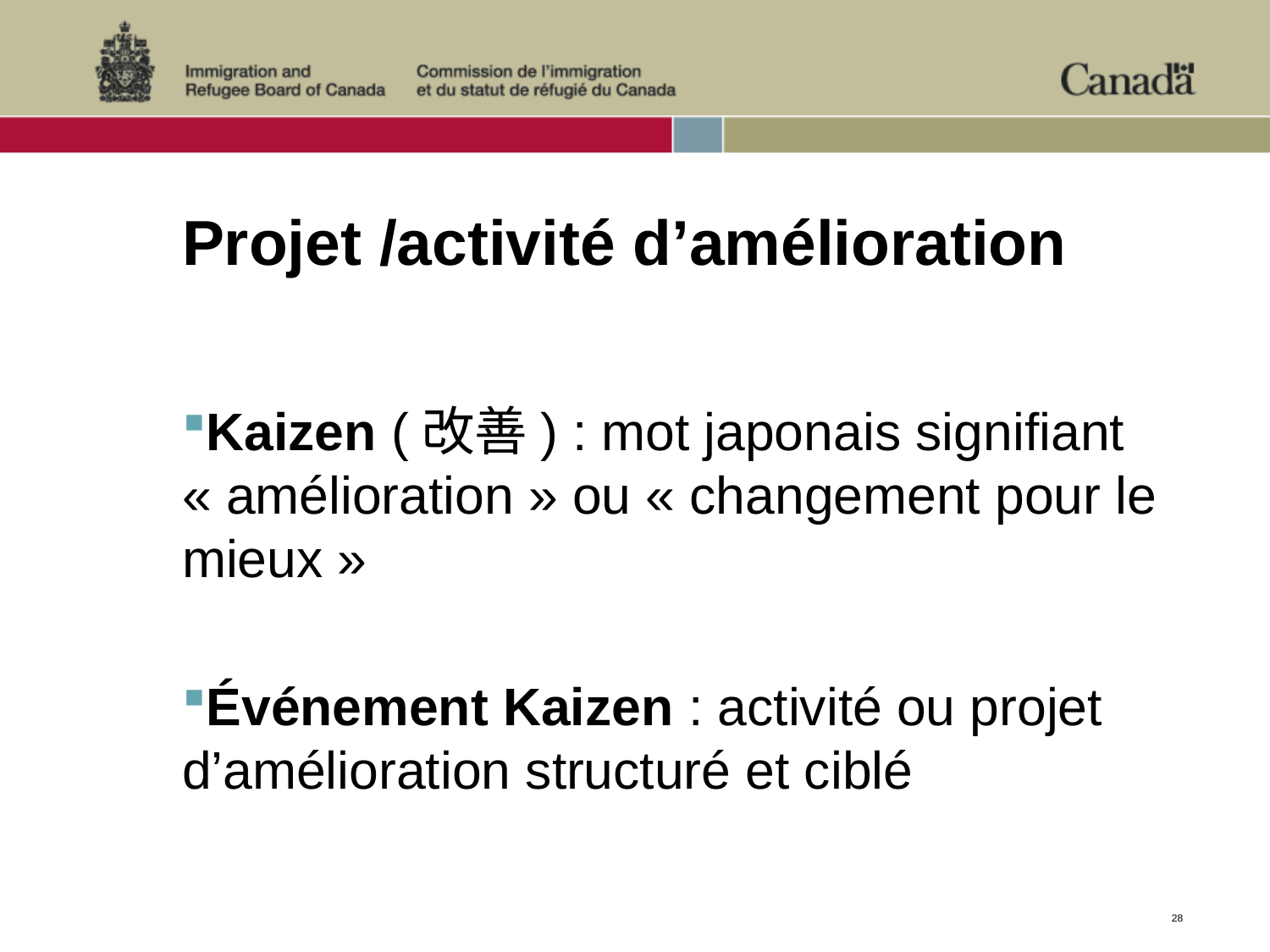

# Projet /activité d’amélioration
Kaizen (改善) : mot japonais signifiant « amélioration » ou « changement pour le mieux »

Événement Kaizen : activité ou projet d’amélioration structuré et ciblé
28